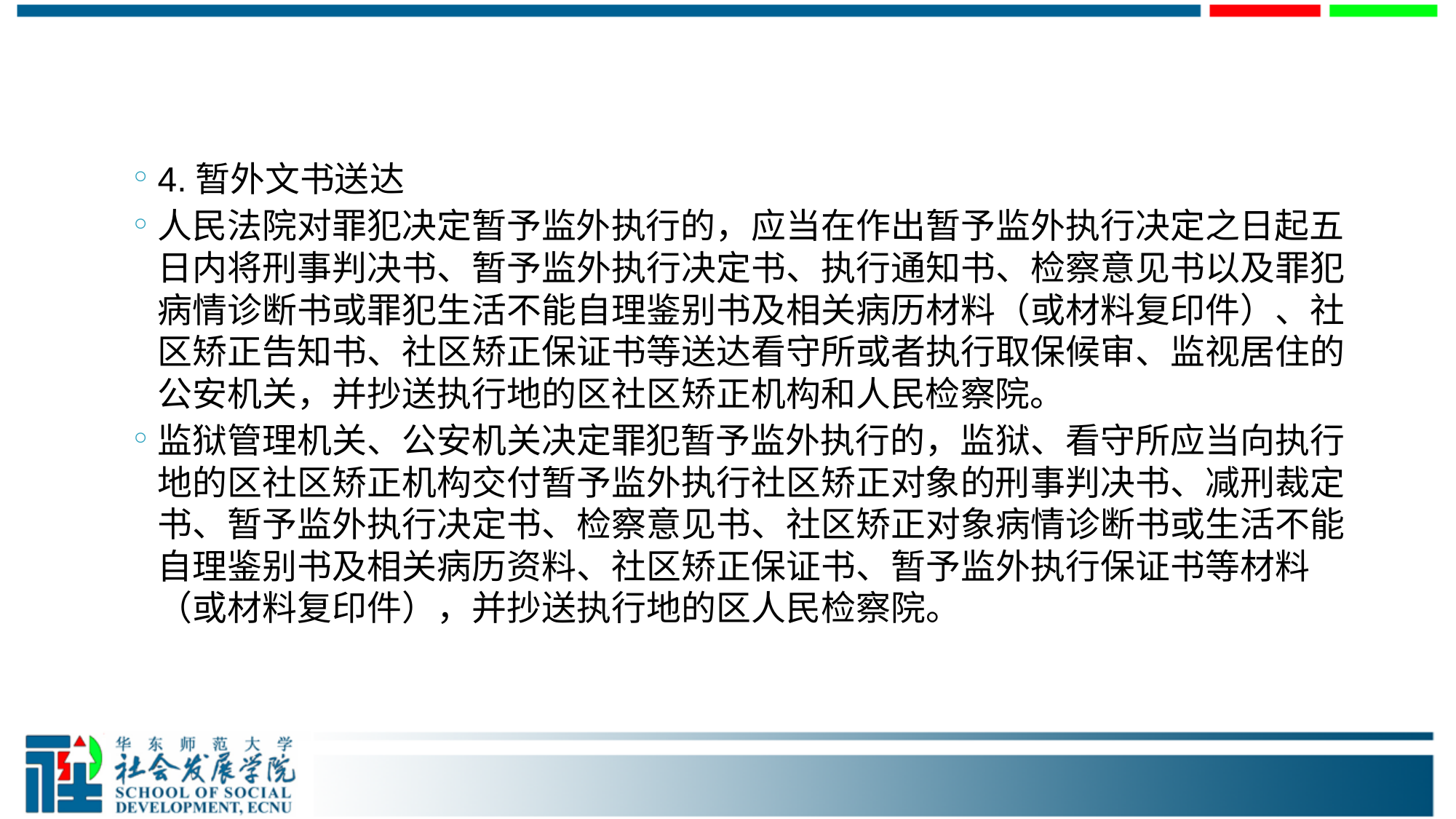

#
4.暂外文书送达
人民法院对罪犯决定暂予监外执行的，应当在作出暂予监外执行决定之日起五日内将刑事判决书、暂予监外执行决定书、执行通知书、检察意见书以及罪犯病情诊断书或罪犯生活不能自理鉴别书及相关病历材料（或材料复印件）、社区矫正告知书、社区矫正保证书等送达看守所或者执行取保候审、监视居住的公安机关，并抄送执行地的区社区矫正机构和人民检察院。
监狱管理机关、公安机关决定罪犯暂予监外执行的，监狱、看守所应当向执行地的区社区矫正机构交付暂予监外执行社区矫正对象的刑事判决书、减刑裁定书、暂予监外执行决定书、检察意见书、社区矫正对象病情诊断书或生活不能自理鉴别书及相关病历资料、社区矫正保证书、暂予监外执行保证书等材料（或材料复印件），并抄送执行地的区人民检察院。